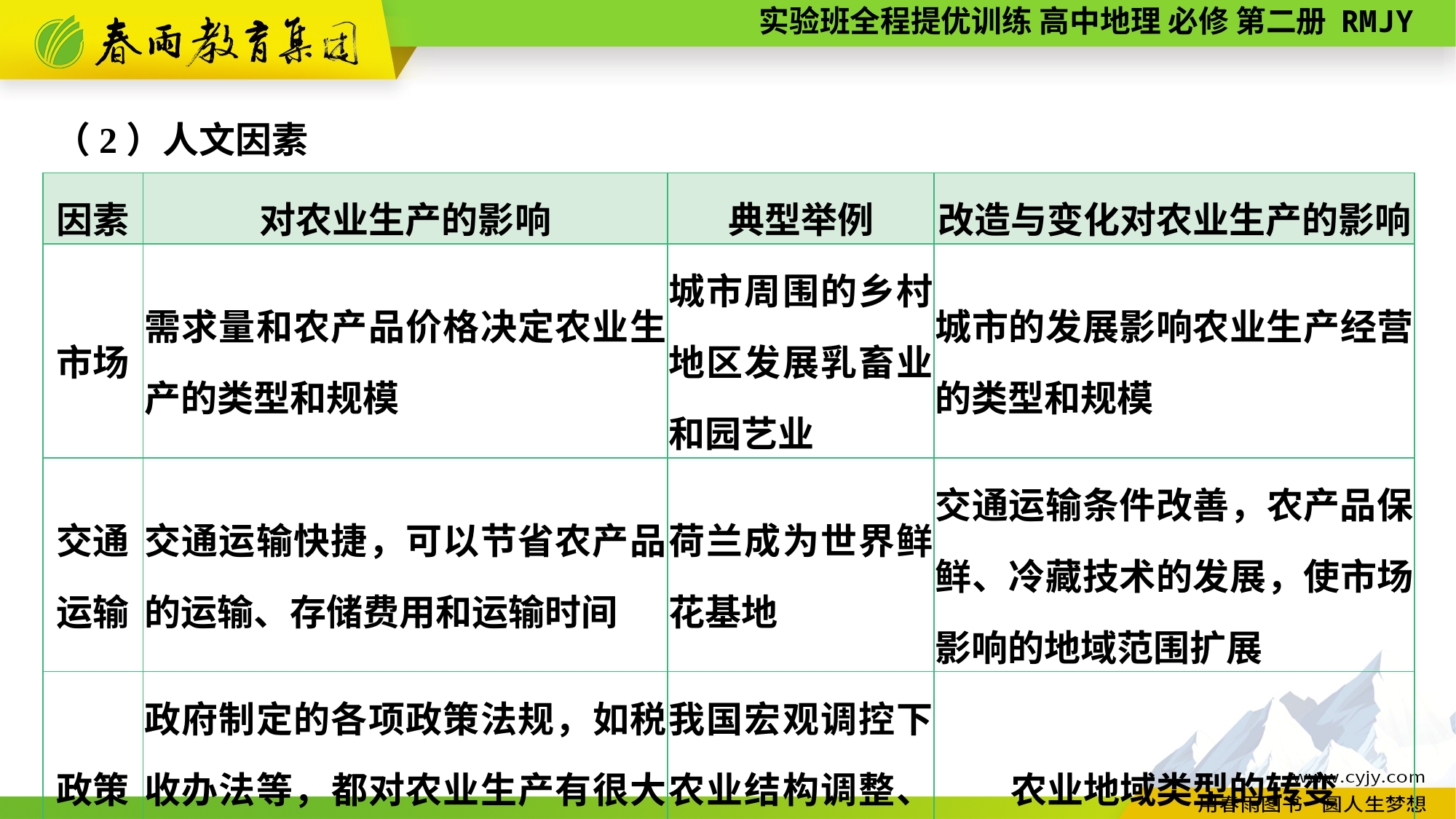

（2）人文因素
| 因素 | 对农业生产的影响 | 典型举例 | 改造与变化对农业生产的影响 |
| --- | --- | --- | --- |
| 市场 | 需求量和农产品价格决定农业生产的类型和规模 | 城市周围的乡村地区发展乳畜业和园艺业 | 城市的发展影响农业生产经营的类型和规模 |
| 交通 运输 | 交通运输快捷，可以节省农产品的运输、存储费用和运输时间 | 荷兰成为世界鲜花基地 | 交通运输条件改善，农产品保鲜、冷藏技术的发展，使市场影响的地域范围扩展 |
| 政策 | 政府制定的各项政策法规，如税收办法等，都对农业生产有很大影响 | 我国宏观调控下农业结构调整、区域化生产 | 农业地域类型的转变 |